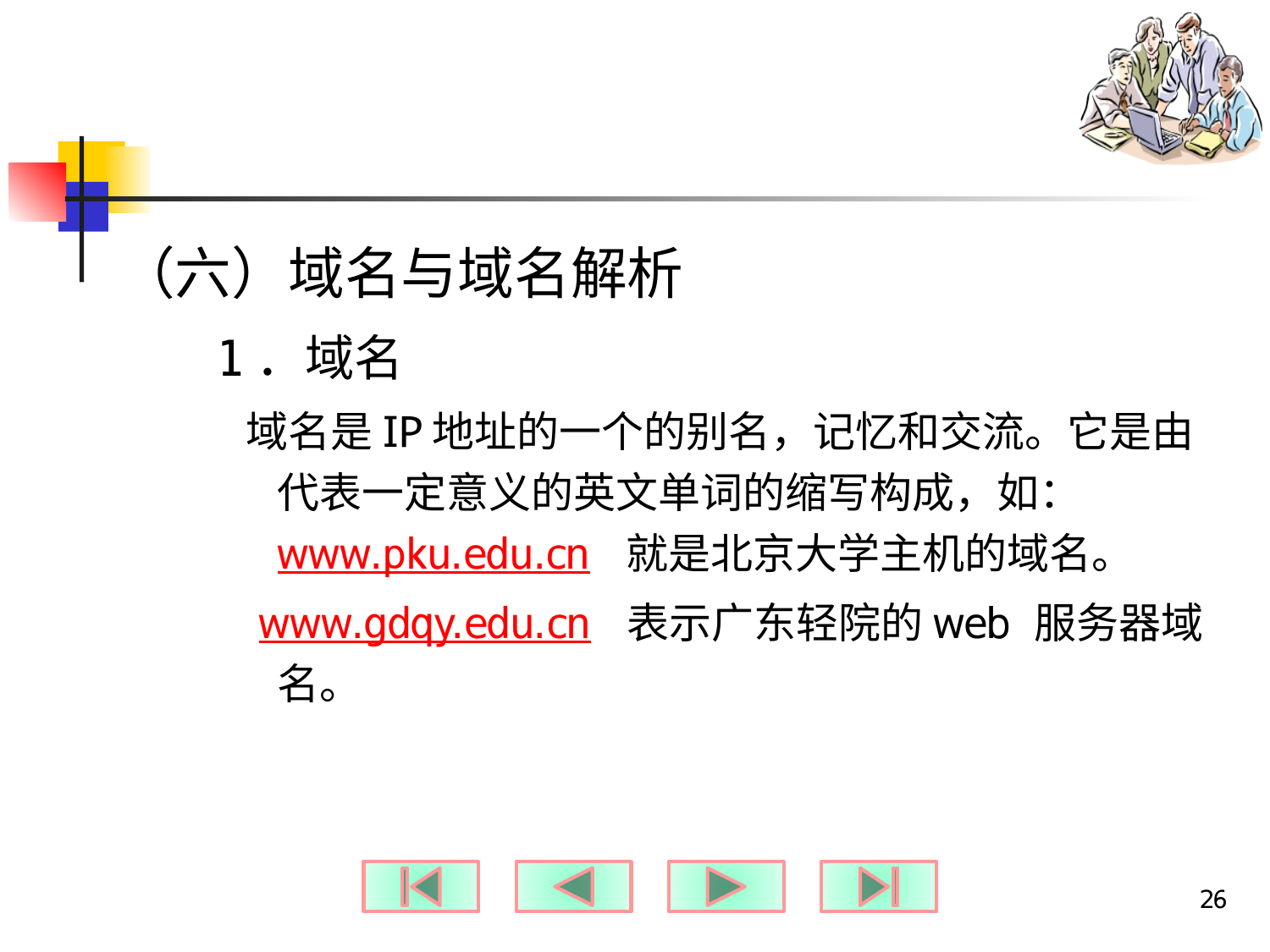

#
（六）域名与域名解析
1．域名
域名是IP地址的一个的别名，记忆和交流。它是由代表一定意义的英文单词的缩写构成，如：www.pku.edu.cn  就是北京大学主机的域名。
 www.gdqy.edu.cn  表示广东轻院的web 服务器域名。
26